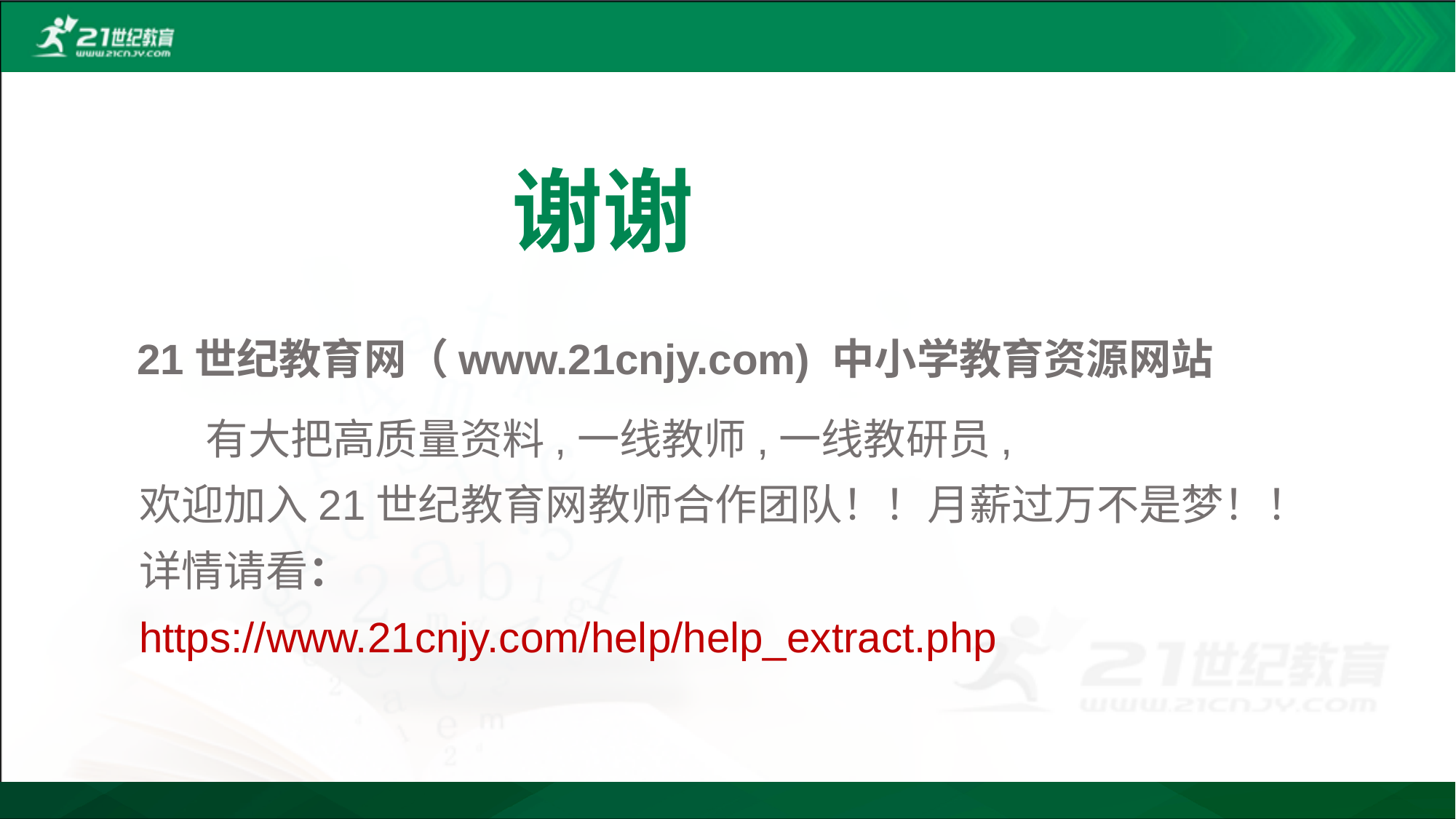

谢谢
21世纪教育网（www.21cnjy.com) 中小学教育资源网站
      有大把高质量资料,一线教师,一线教研员,
欢迎加入21世纪教育网教师合作团队！！月薪过万不是梦！！
详情请看：
https://www.21cnjy.com/help/help_extract.php